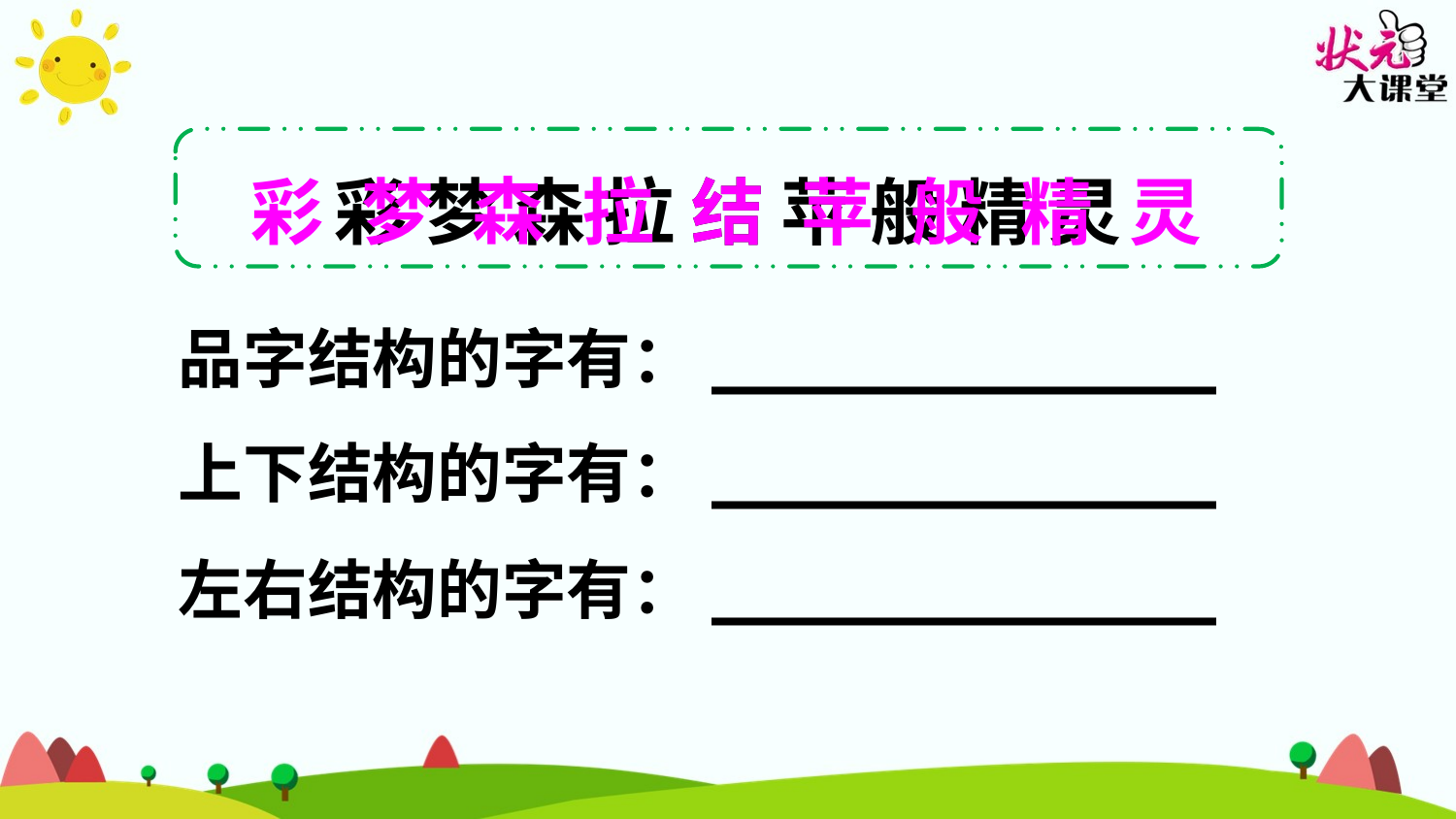

森
彩
精
灵
彩 梦 森 拉 结 苹 般 精 灵
梦
拉
结
苹
般
状元成才路
状元成才路
状元成才路
状元成才路
状元成才路
状元成才路
状元成才路
状元成才路
状元成才路
状元成才路
状元成才路
状元成才路
状元成才路
状元成才路
状元成才路
状元成才路
状元成才路
状元成才路
状元成才路
状元成才路
状元成才路
状元成才路
状元成才路
状元成才路
状元成才路
状元成才路
品字结构的字有：_____________
状元成才路
状元成才路
状元成才路
状元成才路
状元成才路
状元成才路
状元成才路
状元成才路
状元成才路
状元成才路
状元成才路
状元成才路
状元成才路
状元成才路
状元成才路
状元成才路
状元成才路
状元成才路
状元成才路
状元成才路
状元成才路
状元成才路
状元成才路
状元成才路
状元成才路
状元成才路
状元成才路
状元成才路
状元成才路
上下结构的字有：_____________
状元成才路
状元成才路
状元成才路
状元成才路
状元成才路
状元成才路
状元成才路
状元成才路
状元成才路
状元成才路
状元成才路
状元成才路
状元成才路
状元成才路
状元成才路
状元成才路
状元成才路
状元成才路
状元成才路
状元成才路
状元成才路
状元成才路
状元成才路
状元成才路
状元成才路
左右结构的字有：_____________
状元成才路
状元成才路
状元成才路
状元成才路
状元成才路
状元成才路
状元成才路
状元成才路
状元成才路
状元成才路
状元成才路
状元成才路
状元成才路
状元成才路
状元成才路
状元成才路
状元成才路
状元成才路
状元成才路
状元成才路